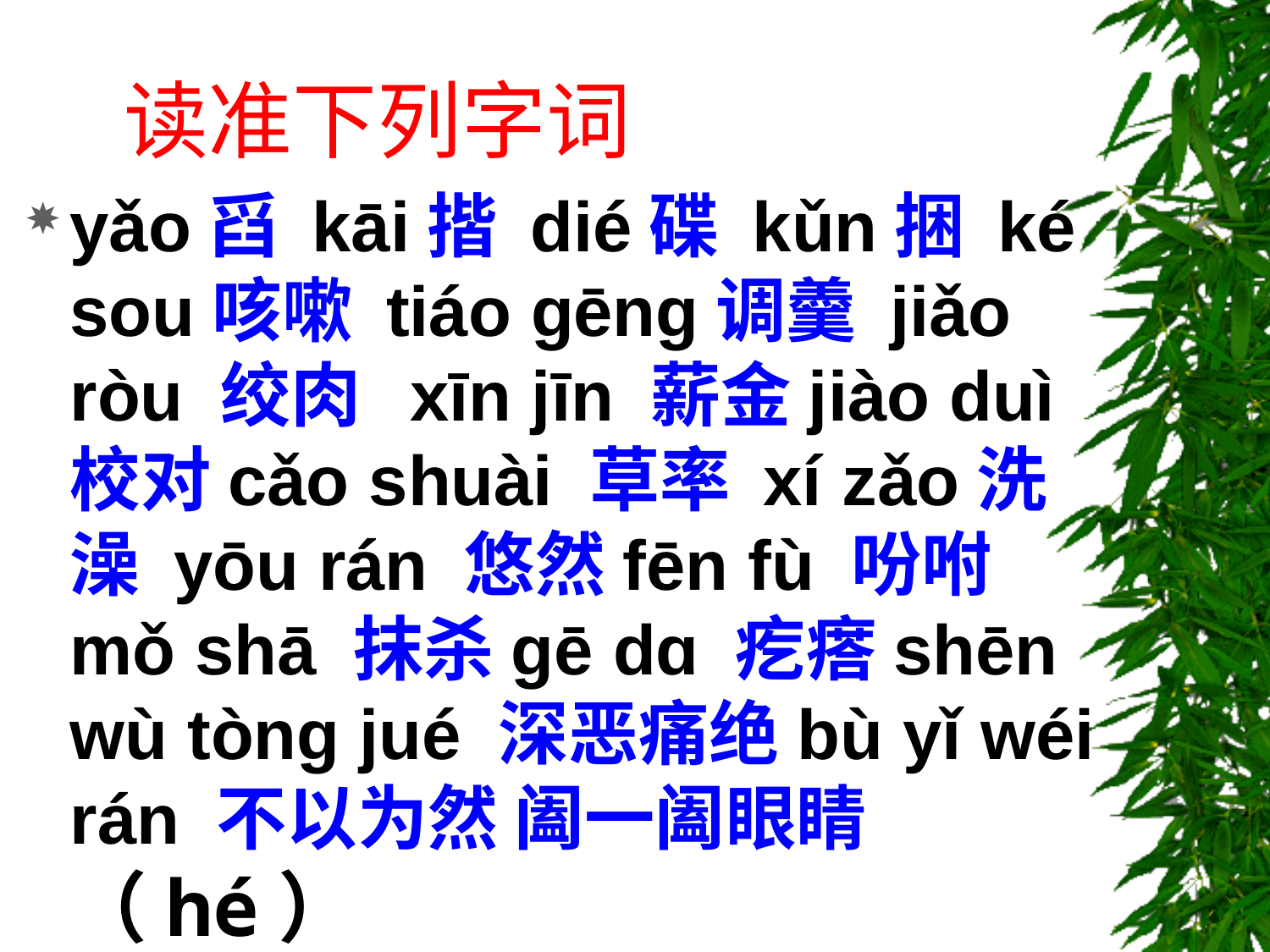

# 读准下列字词
yǎo舀 kāi揩 dié碟 kǔn捆 ké sou咳嗽 tiáo ɡēnɡ调羹 jiǎo ròu 绞肉  xīn jīn 薪金jiào duì 校对cǎo shuài 草率 xí zǎo洗澡 yōu rán 悠然fēn fù 吩咐mǒ shā 抹杀ɡē dɑ 疙瘩shēn wù tònɡ jué 深恶痛绝bù yǐ wéi rán 不以为然 阖一阖眼睛（hé）